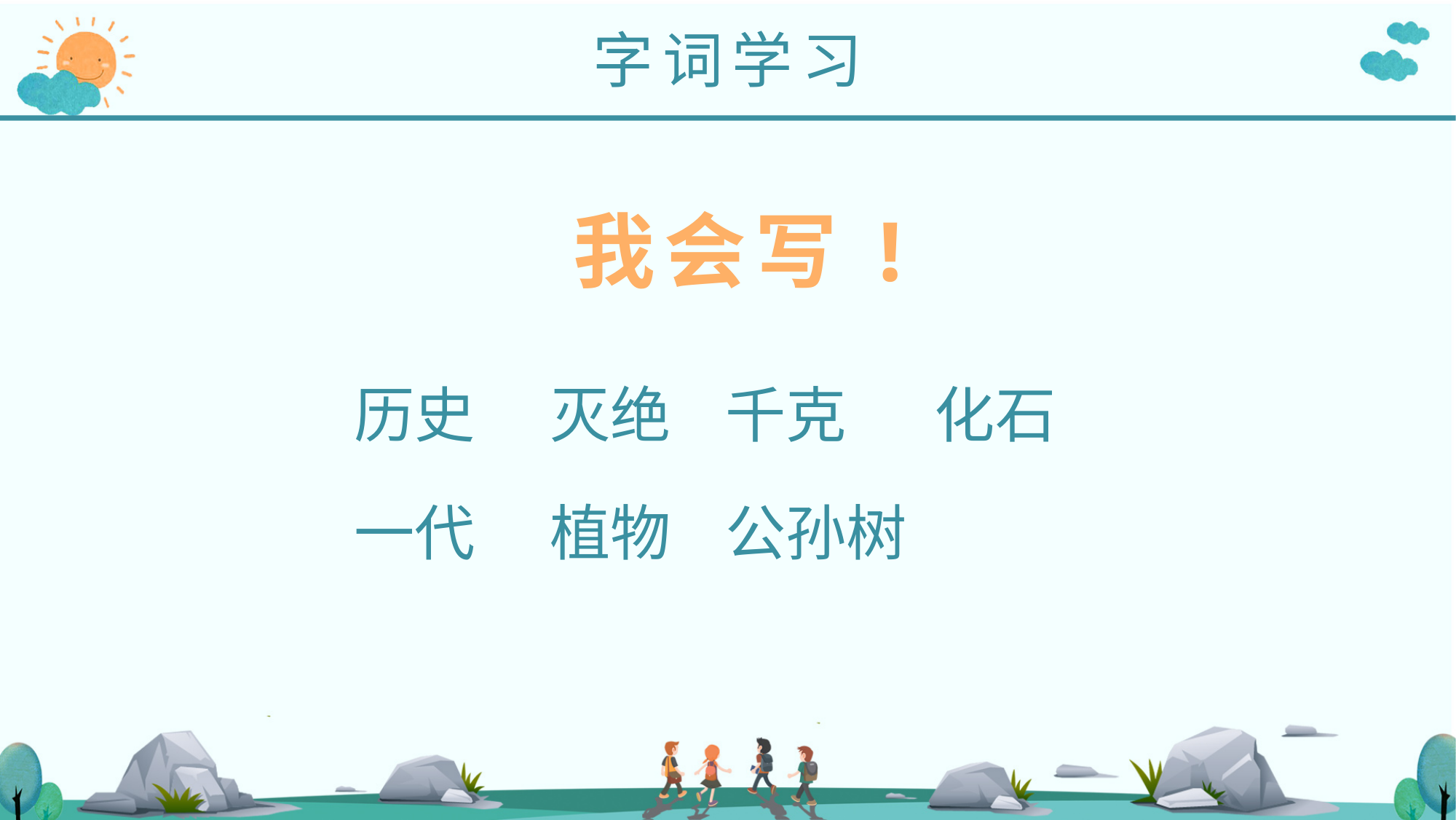

字词学习

我会写!
　　历史　 灭绝    千克 　 化石
　　一代　 植物    公孙树